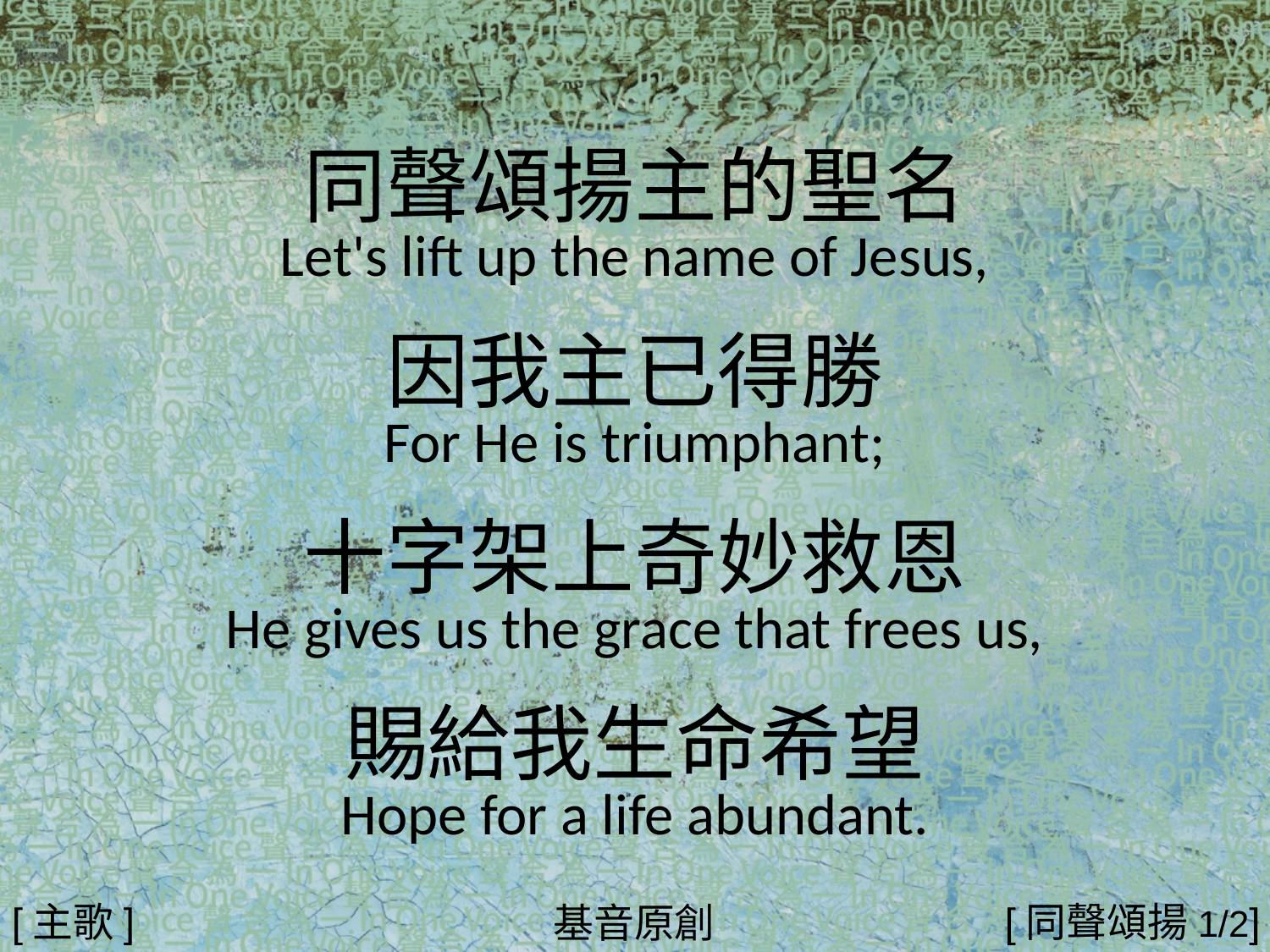

同聲頌揚主的聖名
Let's lift up the name of Jesus,

因我主已得勝
For He is triumphant;

十字架上奇妙救恩
He gives us the grace that frees us,

賜給我生命希望
Hope for a life abundant.

#

[主歌]
[同聲頌揚1/2]
基音原創